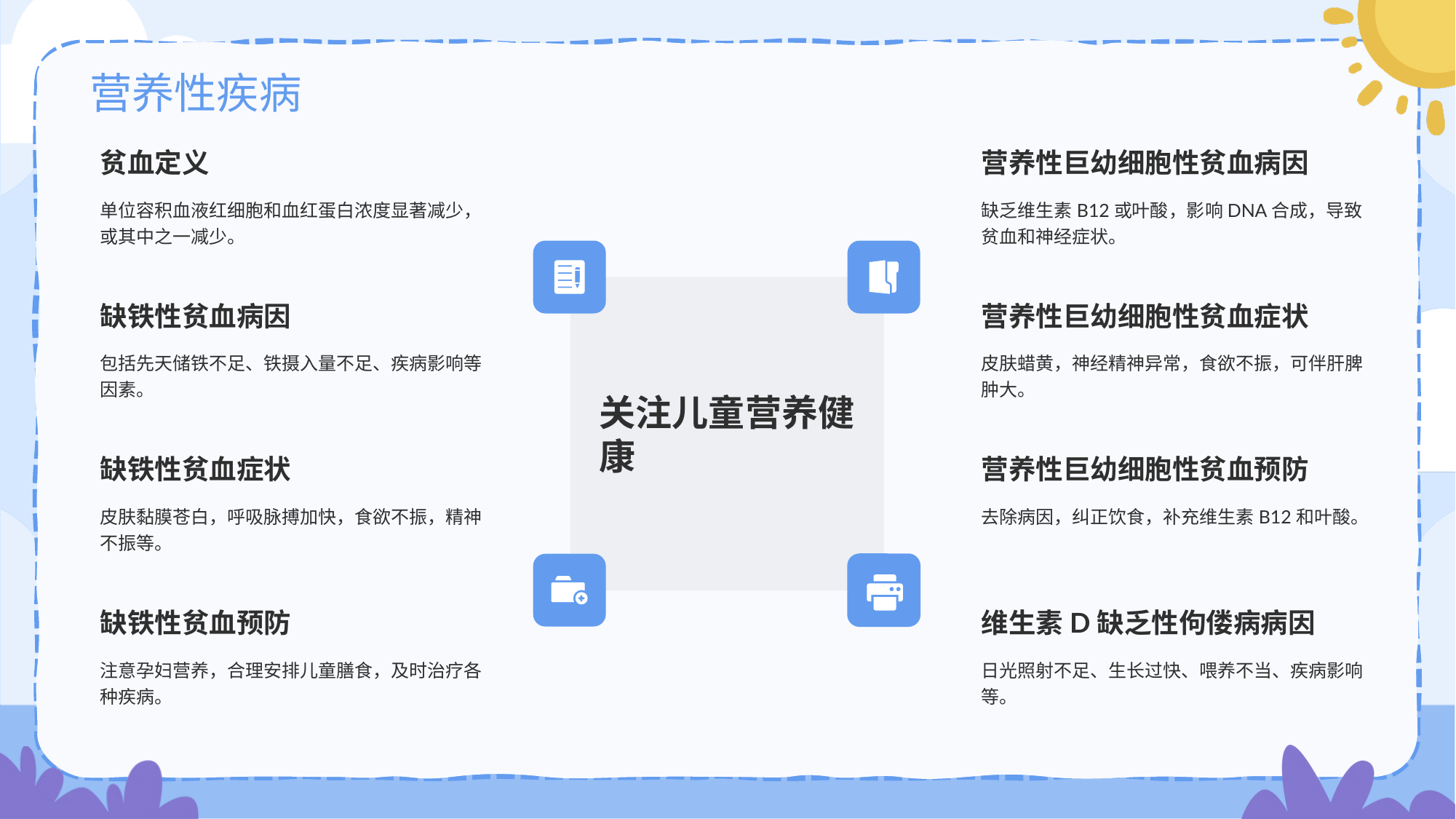

# 营养性疾病
贫血定义
单位容积血液红细胞和血红蛋白浓度显著减少，或其中之一减少。
营养性巨幼细胞性贫血病因
缺乏维生素B12或叶酸，影响DNA合成，导致贫血和神经症状。

关注儿童营养健康
缺铁性贫血病因
包括先天储铁不足、铁摄入量不足、疾病影响等因素。
营养性巨幼细胞性贫血症状
皮肤蜡黄，神经精神异常，食欲不振，可伴肝脾肿大。
缺铁性贫血症状
皮肤黏膜苍白，呼吸脉搏加快，食欲不振，精神不振等。
营养性巨幼细胞性贫血预防
去除病因，纠正饮食，补充维生素B12和叶酸。
缺铁性贫血预防
注意孕妇营养，合理安排儿童膳食，及时治疗各种疾病。
维生素D缺乏性佝偻病病因
日光照射不足、生长过快、喂养不当、疾病影响等。